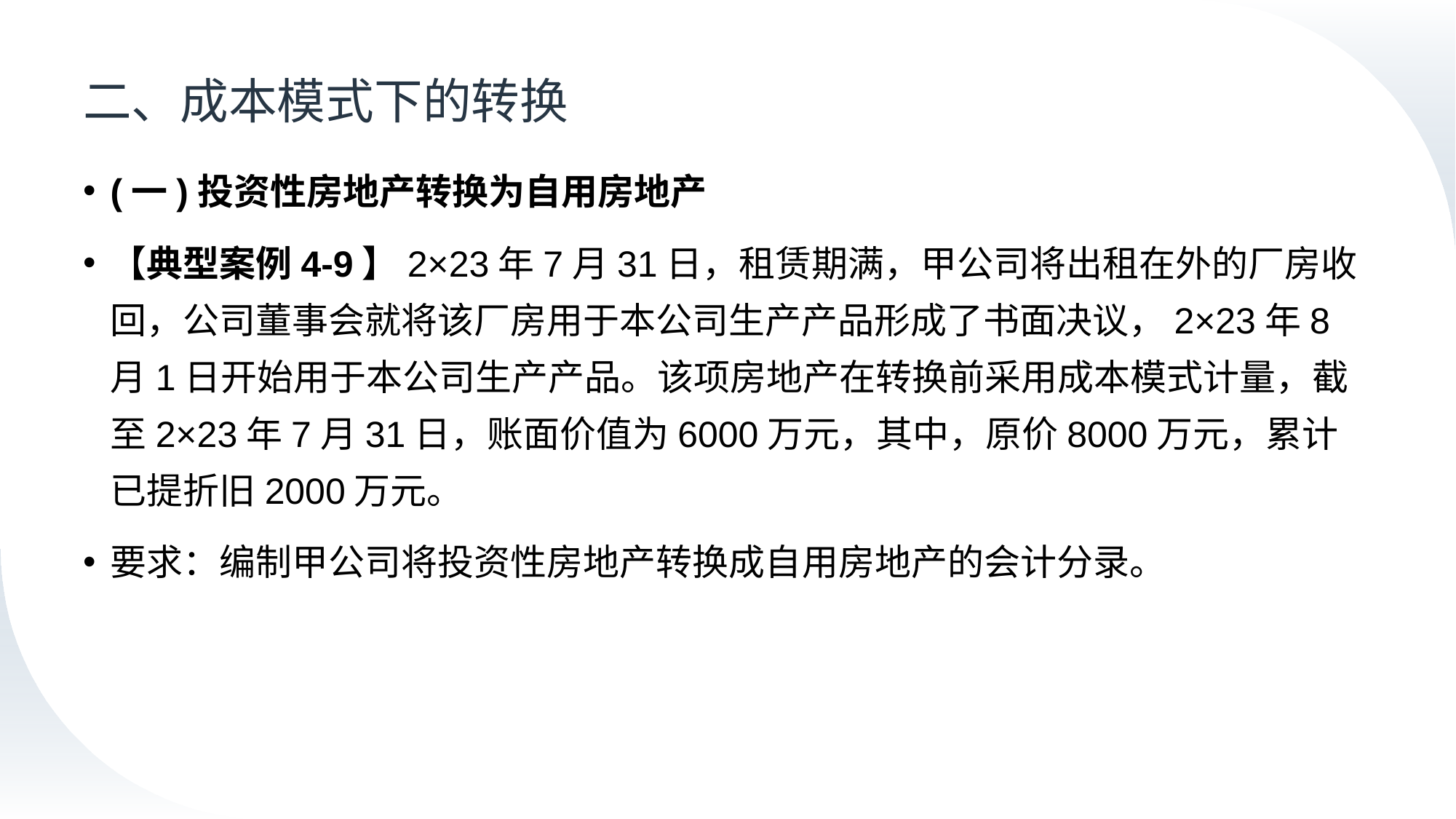

# 二、成本模式下的转换
(一)投资性房地产转换为自用房地产
【典型案例4-9】2×23年7月31日，租赁期满，甲公司将出租在外的厂房收回，公司董事会就将该厂房用于本公司生产产品形成了书面决议，2×23年8月1日开始用于本公司生产产品。该项房地产在转换前采用成本模式计量，截至2×23年7月31日，账面价值为6000万元，其中，原价8000万元，累计已提折旧2000万元。
要求：编制甲公司将投资性房地产转换成自用房地产的会计分录。